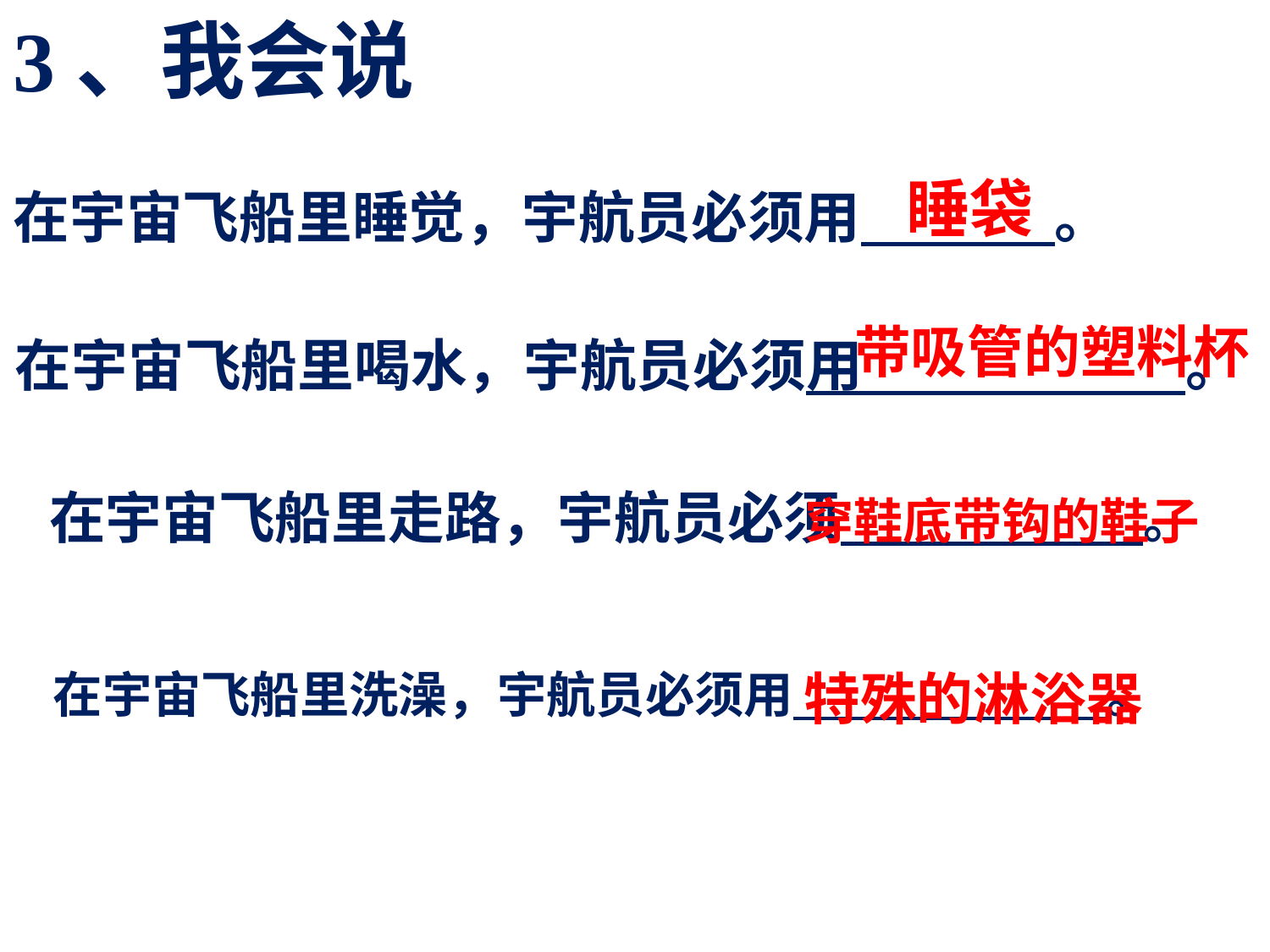

3、我会说
 睡袋
在宇宙飞船里睡觉，宇航员必须用               。
带吸管的塑料杯
在宇宙飞船里喝水，宇航员必须用                         。
在宇宙飞船里走路，宇航员必须                           。
穿鞋底带钩的鞋子
特殊的淋浴器
在宇宙飞船里洗澡，宇航员必须用                            。